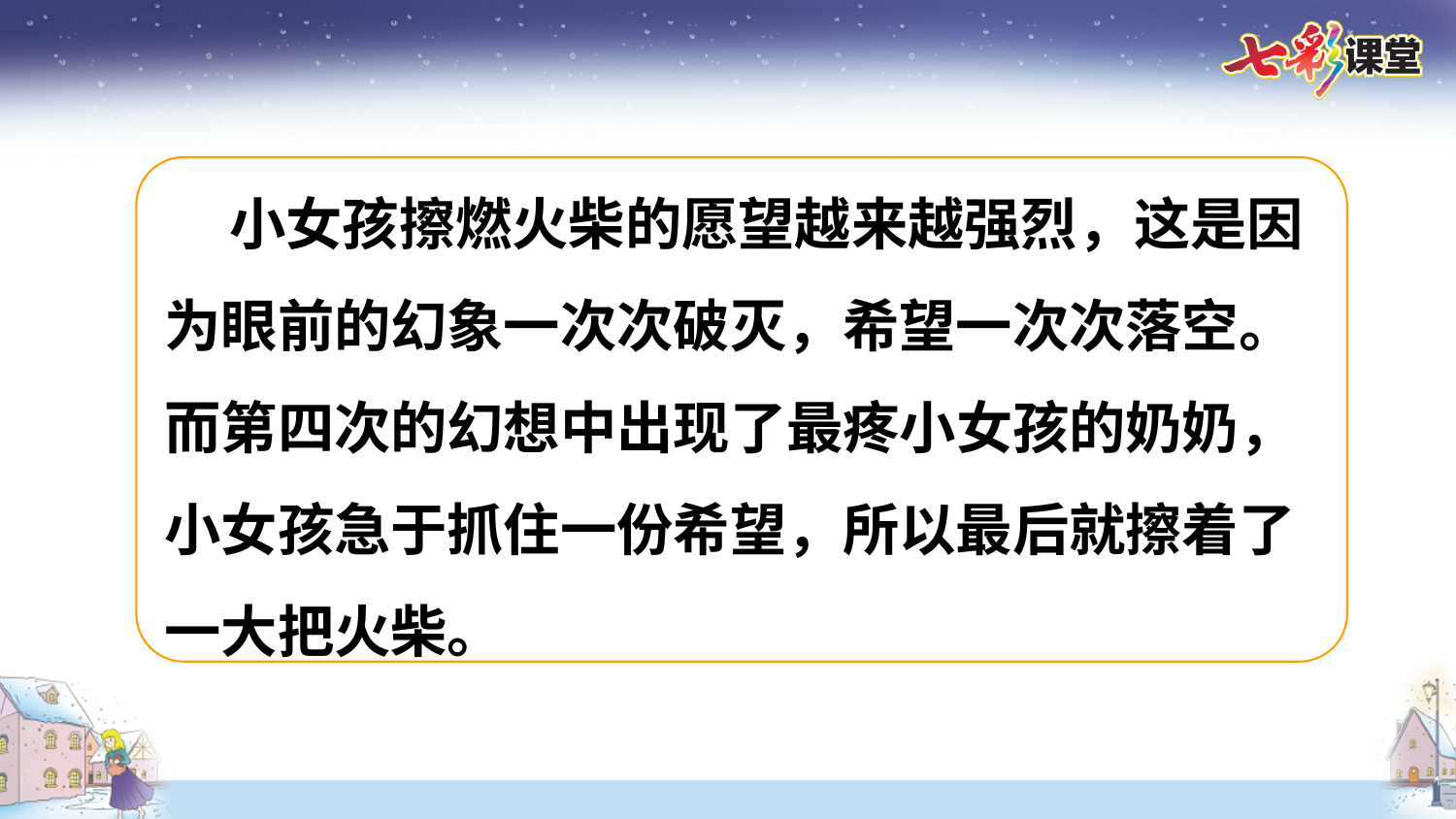

小女孩擦燃火柴的愿望越来越强烈，这是因为眼前的幻象一次次破灭，希望一次次落空。而第四次的幻想中出现了最疼小女孩的奶奶，小女孩急于抓住一份希望，所以最后就擦着了一大把火柴。